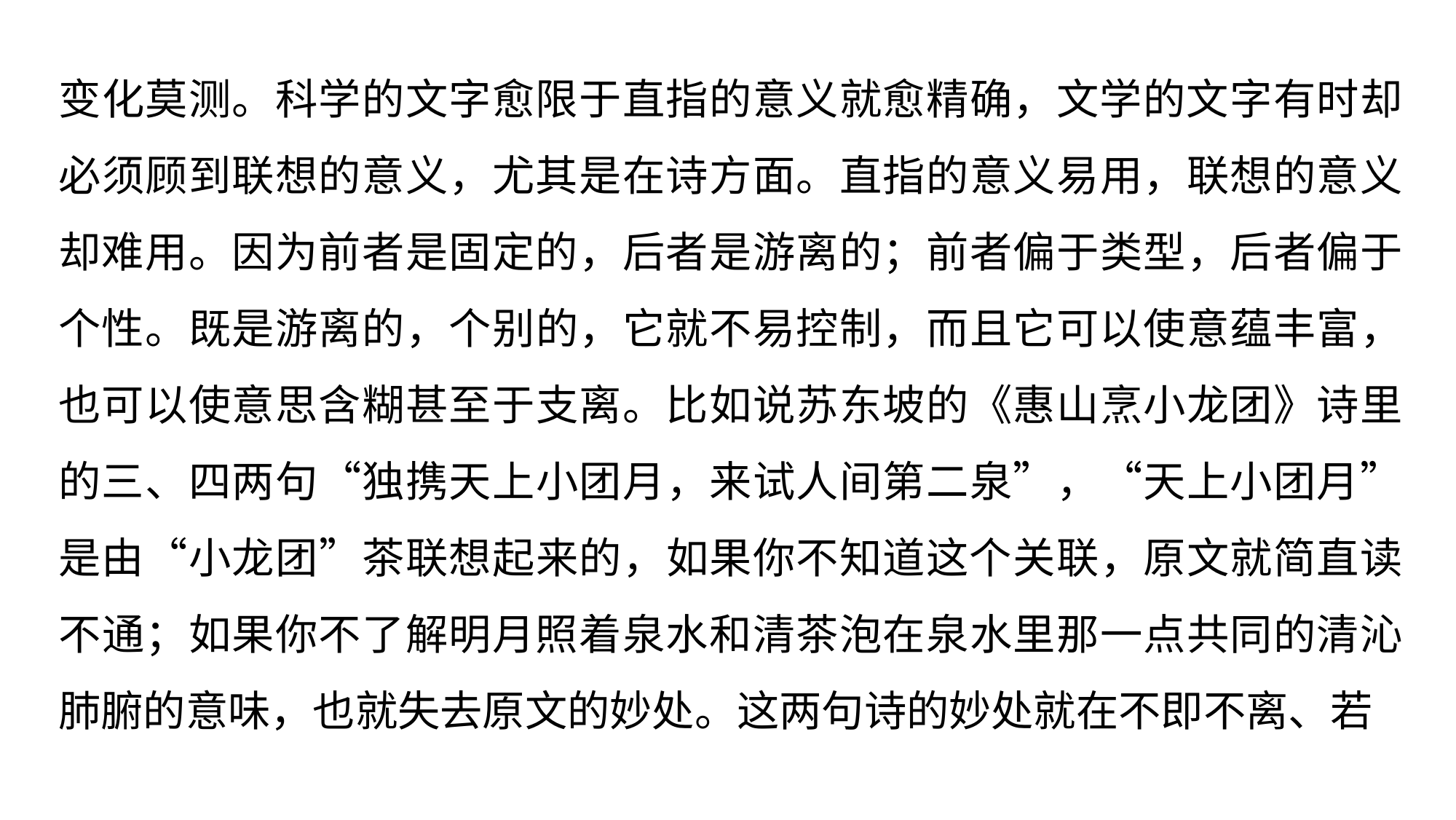

变化莫测。科学的文字愈限于直指的意义就愈精确，文学的文字有时却必须顾到联想的意义，尤其是在诗方面。直指的意义易用，联想的意义却难用。因为前者是固定的，后者是游离的；前者偏于类型，后者偏于个性。既是游离的，个别的，它就不易控制，而且它可以使意蕴丰富，也可以使意思含糊甚至于支离。比如说苏东坡的《惠山烹小龙团》诗里的三、四两句“独携天上小团月，来试人间第二泉”，“天上小团月”是由“小龙团”茶联想起来的，如果你不知道这个关联，原文就简直读不通；如果你不了解明月照着泉水和清茶泡在泉水里那一点共同的清沁肺腑的意味，也就失去原文的妙处。这两句诗的妙处就在不即不离、若